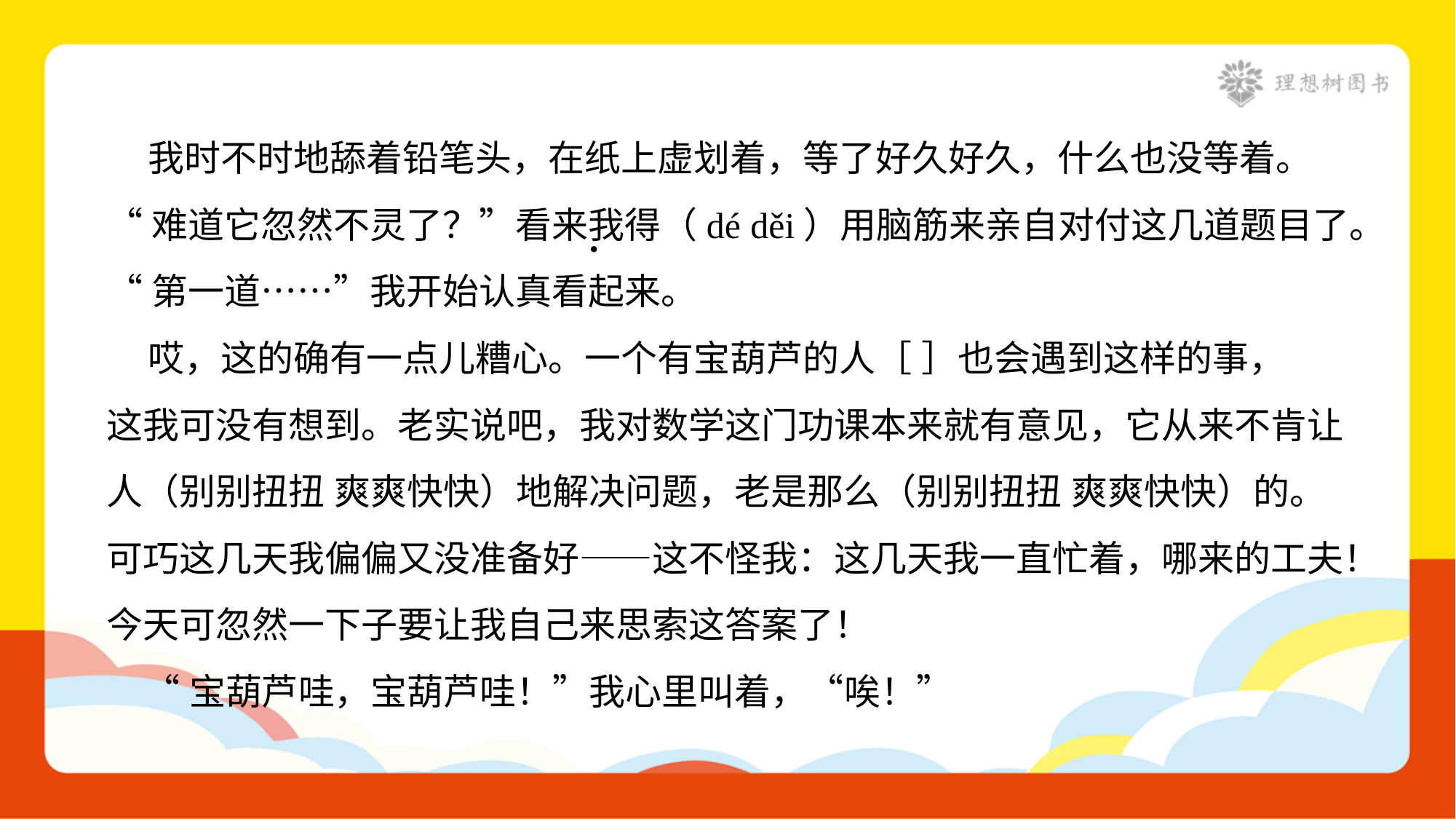

我时不时地舔着铅笔头，在纸上虚划着，等了好久好久，什么也没等着。
“难道它忽然不灵了？”看来我得（dé děi）用脑筋来亲自对付这几道题目了。
“第一道……”我开始认真看起来。
    哎，这的确有一点儿糟心。一个有宝葫芦的人［ ］也会遇到这样的事，
这我可没有想到。老实说吧，我对数学这门功课本来就有意见，它从来不肯让
人（别别扭扭 爽爽快快）地解决问题，老是那么（别别扭扭 爽爽快快）的。
可巧这几天我偏偏又没准备好——这不怪我：这几天我一直忙着，哪来的工夫！
今天可忽然一下子要让我自己来思索这答案了！
    “宝葫芦哇，宝葫芦哇！”我心里叫着，“唉！”